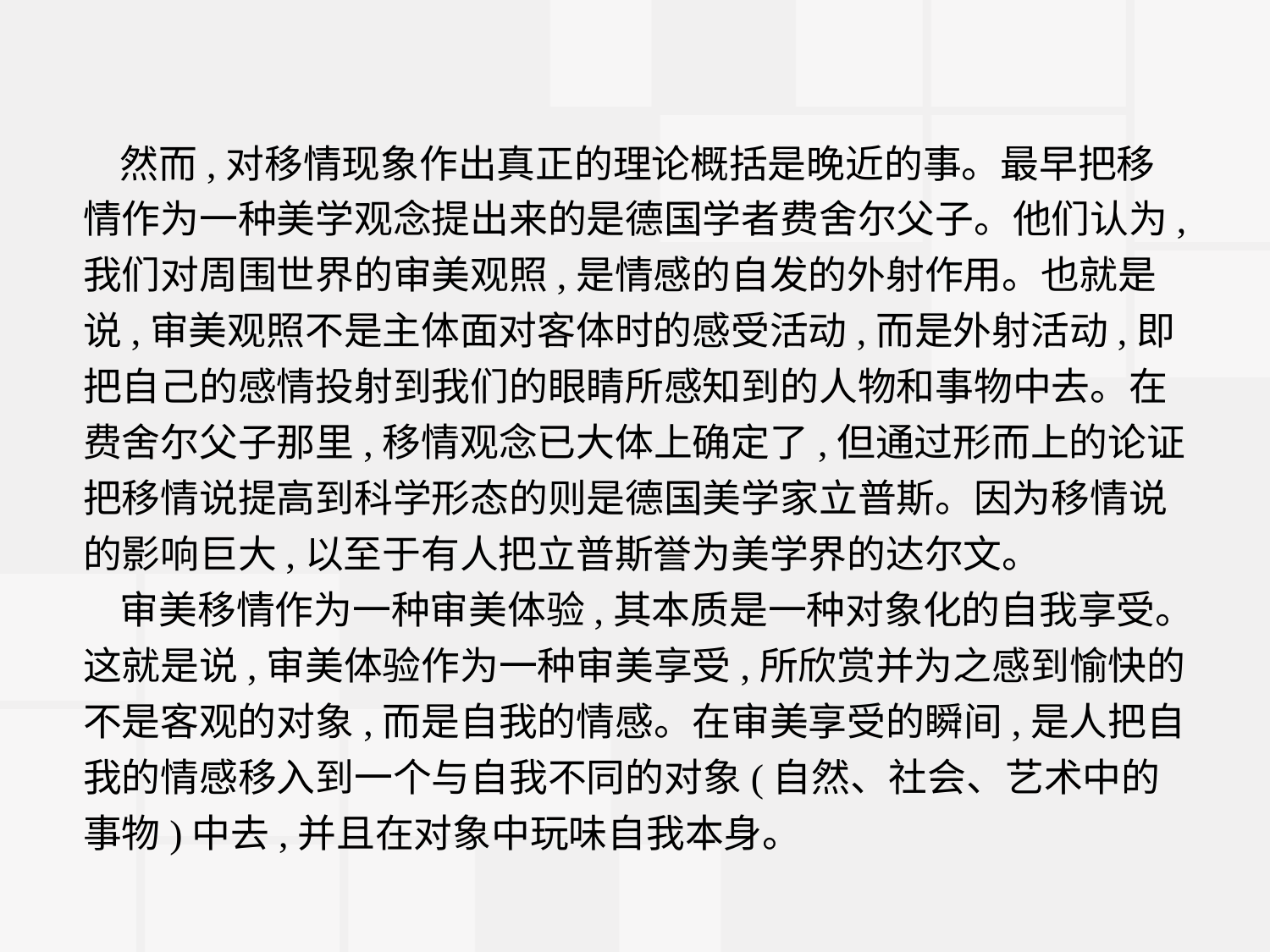

然而,对移情现象作出真正的理论概括是晚近的事。最早把移情作为一种美学观念提出来的是德国学者费舍尔父子。他们认为,我们对周围世界的审美观照,是情感的自发的外射作用。也就是说,审美观照不是主体面对客体时的感受活动,而是外射活动,即把自己的感情投射到我们的眼睛所感知到的人物和事物中去。在费舍尔父子那里,移情观念已大体上确定了,但通过形而上的论证把移情说提高到科学形态的则是德国美学家立普斯。因为移情说的影响巨大,以至于有人把立普斯誉为美学界的达尔文。
审美移情作为一种审美体验,其本质是一种对象化的自我享受。这就是说,审美体验作为一种审美享受,所欣赏并为之感到愉快的不是客观的对象,而是自我的情感。在审美享受的瞬间,是人把自我的情感移入到一个与自我不同的对象(自然、社会、艺术中的事物)中去,并且在对象中玩味自我本身。